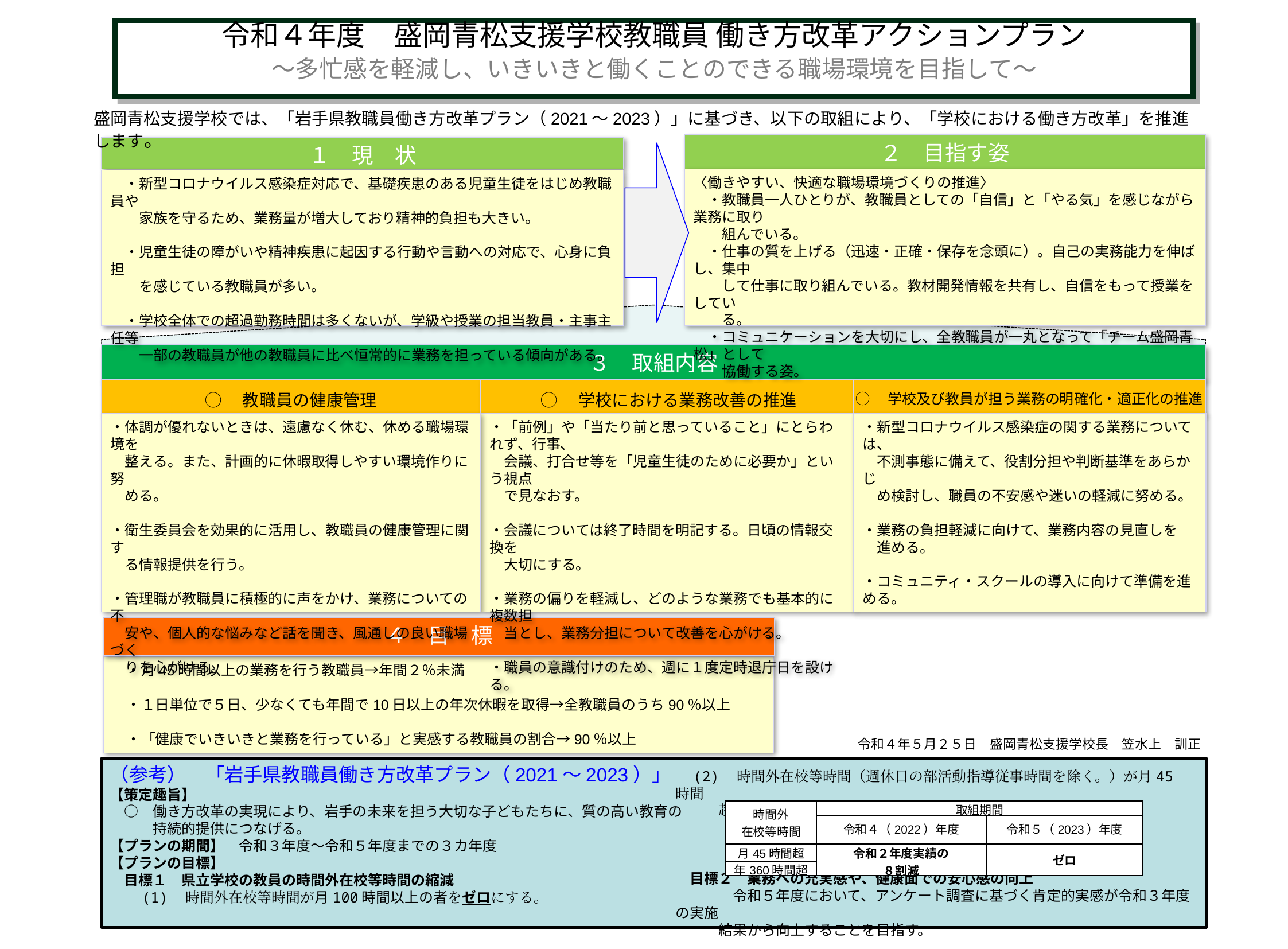

令和４年度　盛岡青松支援学校教職員 働き方改革アクションプラン
～多忙感を軽減し、いきいきと働くことのできる職場環境を目指して～
盛岡青松支援学校では、「岩手県教職員働き方改革プラン（2021～2023）」に基づき、以下の取組により、「学校における働き方改革」を推進します。
２　目指す姿

１　現　状

〈働きやすい、快適な職場環境づくりの推進〉
　・教職員一人ひとりが、教職員としての「自信」と「やる気」を感じながら業務に取り
　　組んでいる。
　・仕事の質を上げる（迅速・正確・保存を念頭に）。自己の実務能力を伸ばし、集中
　　して仕事に取り組んでいる。教材開発情報を共有し、自信をもって授業をしてい
　　る。
　・コミュニケーションを大切にし、全教職員が一丸となって「チーム盛岡青松」として
　　協働する姿。

　・新型コロナウイルス感染症対応で、基礎疾患のある児童生徒をはじめ教職員や
　　家族を守るため、業務量が増大しており精神的負担も大きい。

　・児童生徒の障がいや精神疾患に起因する行動や言動への対応で、心身に負担
　　を感じている教職員が多い。

　・学校全体での超過勤務時間は多くないが、学級や授業の担当教員・主事主任等
　　一部の教職員が他の教職員に比べ恒常的に業務を担っている傾向がある。
３　取組内容
◯　教職員の健康管理
◯　学校における業務改善の推進
◯　学校及び教員が担う業務の明確化・適正化の推進
・新型コロナウイルス感染症の関する業務については、
　不測事態に備えて、役割分担や判断基準をあらかじ
　め検討し、職員の不安感や迷いの軽減に努める。

・業務の負担軽減に向けて、業務内容の見直しを
　進める。

・コミュニティ・スクールの導入に向けて準備を進める。

・「前例」や「当たり前と思っていること」にとらわれず、行事、
　会議、打合せ等を「児童生徒のために必要か」という視点
　で見なおす。

・会議については終了時間を明記する。日頃の情報交換を
　大切にする。

・業務の偏りを軽減し、どのような業務でも基本的に複数担
　当とし、業務分担について改善を心がける。

・職員の意識付けのため、週に１度定時退庁日を設ける。

・体調が優れないときは、遠慮なく休む、休める職場環境を
　整える。また、計画的に休暇取得しやすい環境作りに努
　める。

・衛生委員会を効果的に活用し、教職員の健康管理に関す
　る情報提供を行う。

・管理職が教職員に積極的に声をかけ、業務についての不
　安や、個人的な悩みなど話を聞き、風通しの良い職場づく
　りを心がける。

４　目　標
　・月45時間以上の業務を行う教職員→年間２％未満

　・１日単位で５日、少なくても年間で10日以上の年次休暇を取得→全教職員のうち90％以上

　・「健康でいきいきと業務を行っている」と実感する教職員の割合→90％以上

令和４年５月２５日　盛岡青松支援学校長　笠水上　訓正
（参考）　「岩手県教職員働き方改革プラン（2021～2023）」（抜粋）
【策定趣旨】
　○　働き方改革の実現により、岩手の未来を担う大切な子どもたちに、質の高い教育の
　　　持続的提供につなげる。
【プランの期間】　令和３年度～令和５年度までの３カ年度
【プランの目標】
　目標１　県立学校の教員の時間外在校等時間の縮減
　　(1)　時間外在校等時間が月100時間以上の者をゼロにする。

　(2)　時間外在校等時間（週休日の部活動指導従事時間を除く。）が月45時間
　　　超、年360時間超の者を下記のとおり段階的に縮減する。
| 時間外 在校等時間 | 取組期間 |  |
| --- | --- | --- |
|  | 令和４（2022）年度 | 令和５（2023）年度 |
| 月45時間超 | 令和２年度実績の ８割減 | ゼロ |
| 年360時間超 |  |  |
　目標２　業務への充実感や、健康面での安心感の向上
　　　　令和５年度において、アンケート調査に基づく肯定的実感が令和３年度の実施
　　　結果から向上することを目指す。